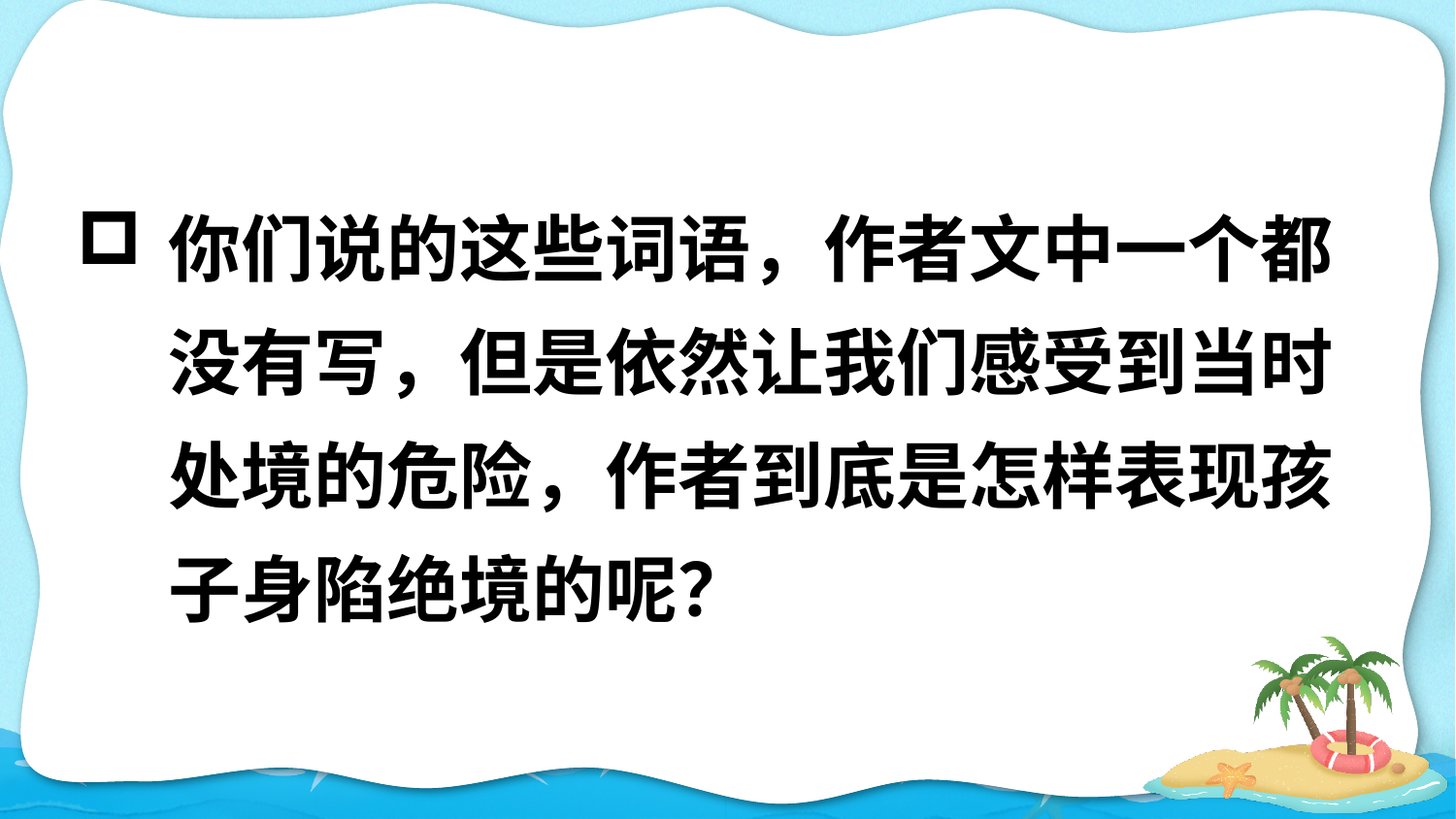

你们说的这些词语，作者文中一个都没有写，但是依然让我们感受到当时处境的危险，作者到底是怎样表现孩子身陷绝境的呢？